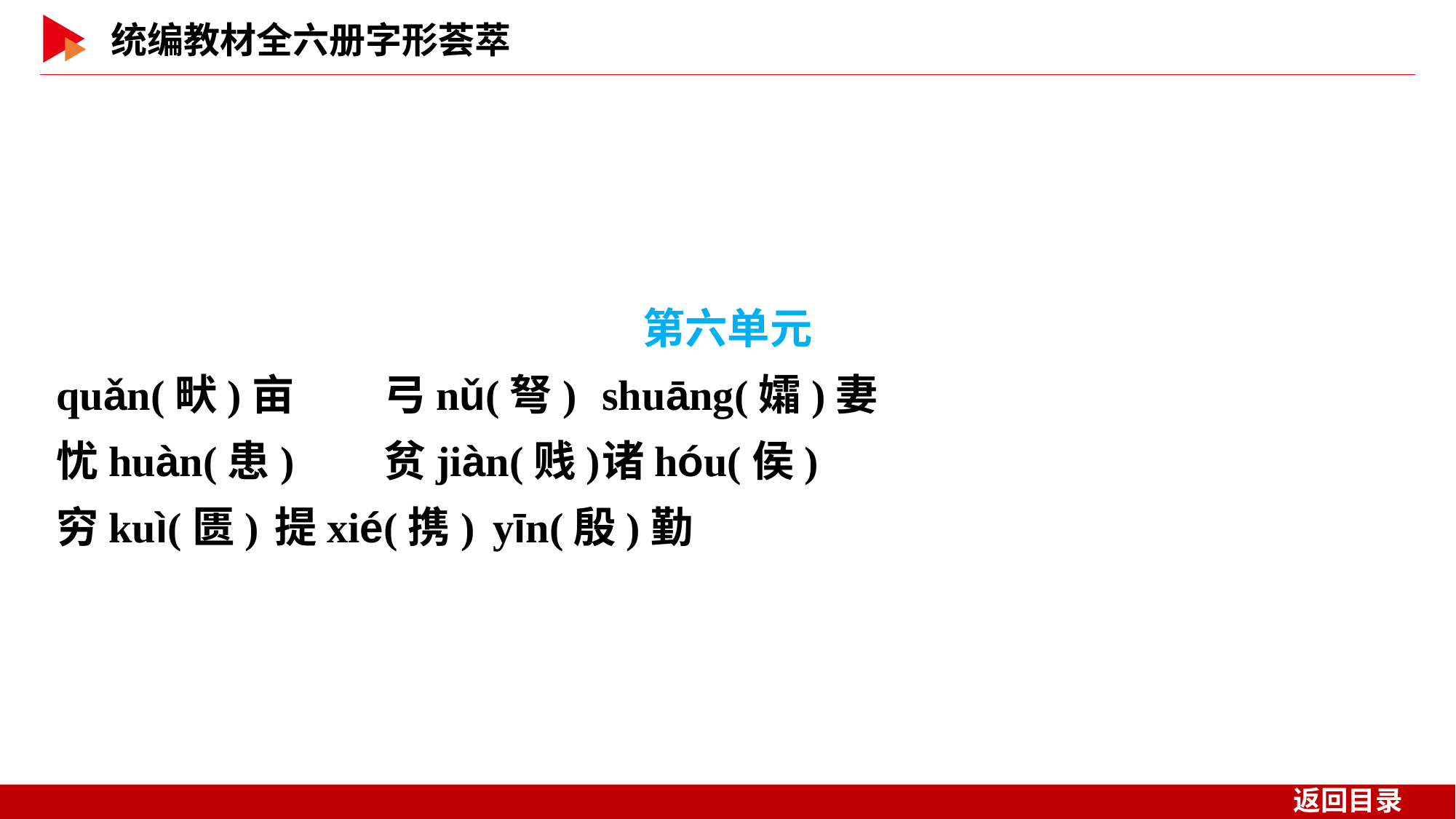

第六单元
quǎn(畎)亩	弓nǔ(弩)	shuāng(孀)妻
忧huàn(患)	贫jiàn(贱)	诸hóu(侯)
穷kuì(匮)	提xié(携)	yīn(殷)勤